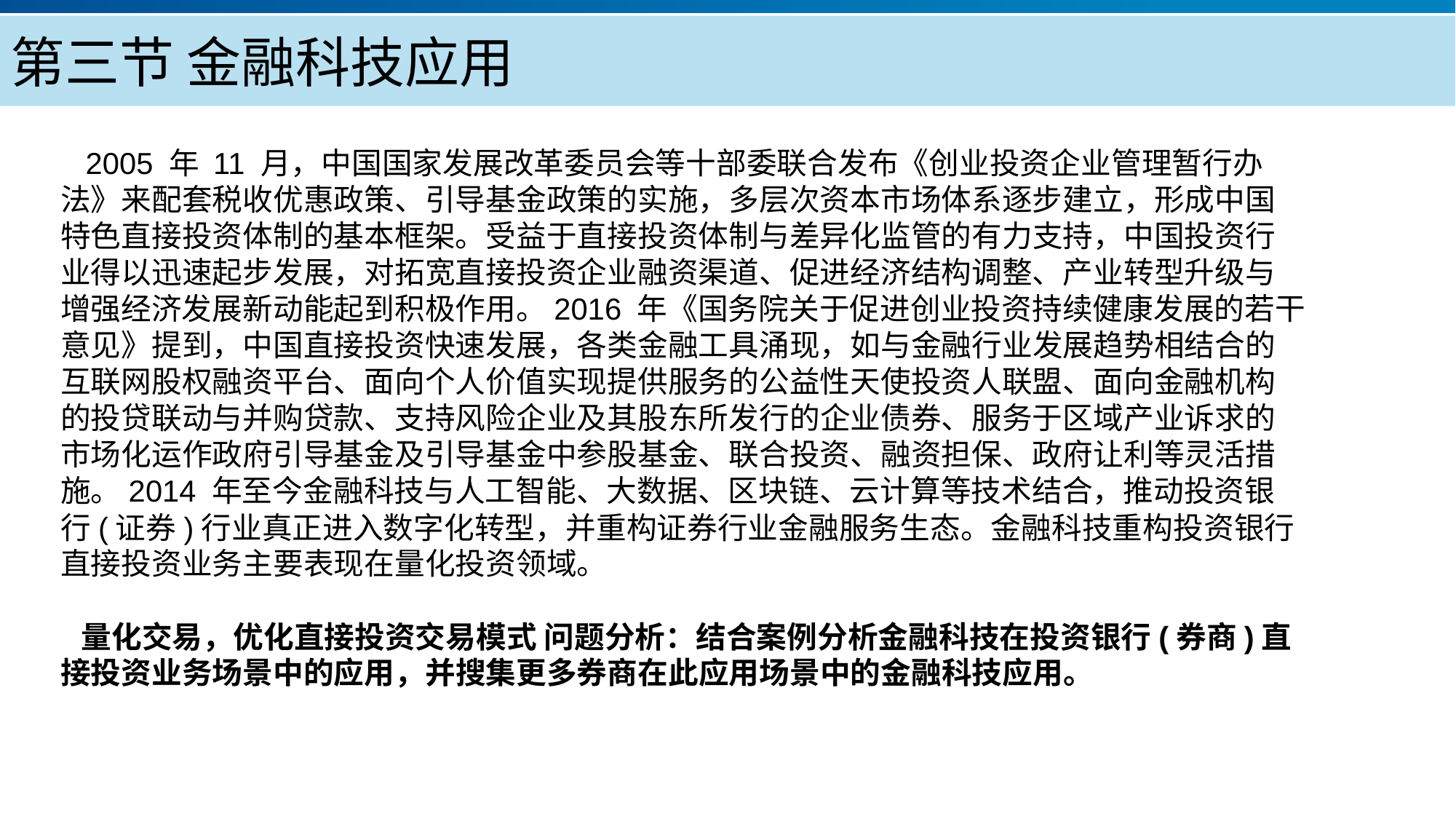

第三节 金融科技应用
   2005 年 11 月，中国国家发展改革委员会等十部委联合发布《创业投资企业管理暂行办
法》来配套税收优惠政策、引导基金政策的实施，多层次资本市场体系逐步建立，形成中国
特色直接投资体制的基本框架。受益于直接投资体制与差异化监管的有力支持，中国投资行
业得以迅速起步发展，对拓宽直接投资企业融资渠道、促进经济结构调整、产业转型升级与
增强经济发展新动能起到积极作用。2016 年《国务院关于促进创业投资持续健康发展的若干
意见》提到，中国直接投资快速发展，各类金融工具涌现，如与金融行业发展趋势相结合的
互联网股权融资平台、面向个人价值实现提供服务的公益性天使投资人联盟、面向金融机构
的投贷联动与并购贷款、支持风险企业及其股东所发行的企业债券、服务于区域产业诉求的
市场化运作政府引导基金及引导基金中参股基金、联合投资、融资担保、政府让利等灵活措
施。2014 年至今金融科技与人工智能、大数据、区块链、云计算等技术结合，推动投资银
行(证券)行业真正进入数字化转型，并重构证券行业金融服务生态。金融科技重构投资银行
直接投资业务主要表现在量化投资领域。

  量化交易，优化直接投资交易模式 问题分析：结合案例分析金融科技在投资银行(券商)直
接投资业务场景中的应用，并搜集更多券商在此应用场景中的金融科技应用。
产品服务
公司优势
公司简介
产品系列
品牌优势
企业愿景
主打产品
团队组织
核心竞争力
人才优势
联系方式
历程荣誉
售后支持
商业模式
期待合作